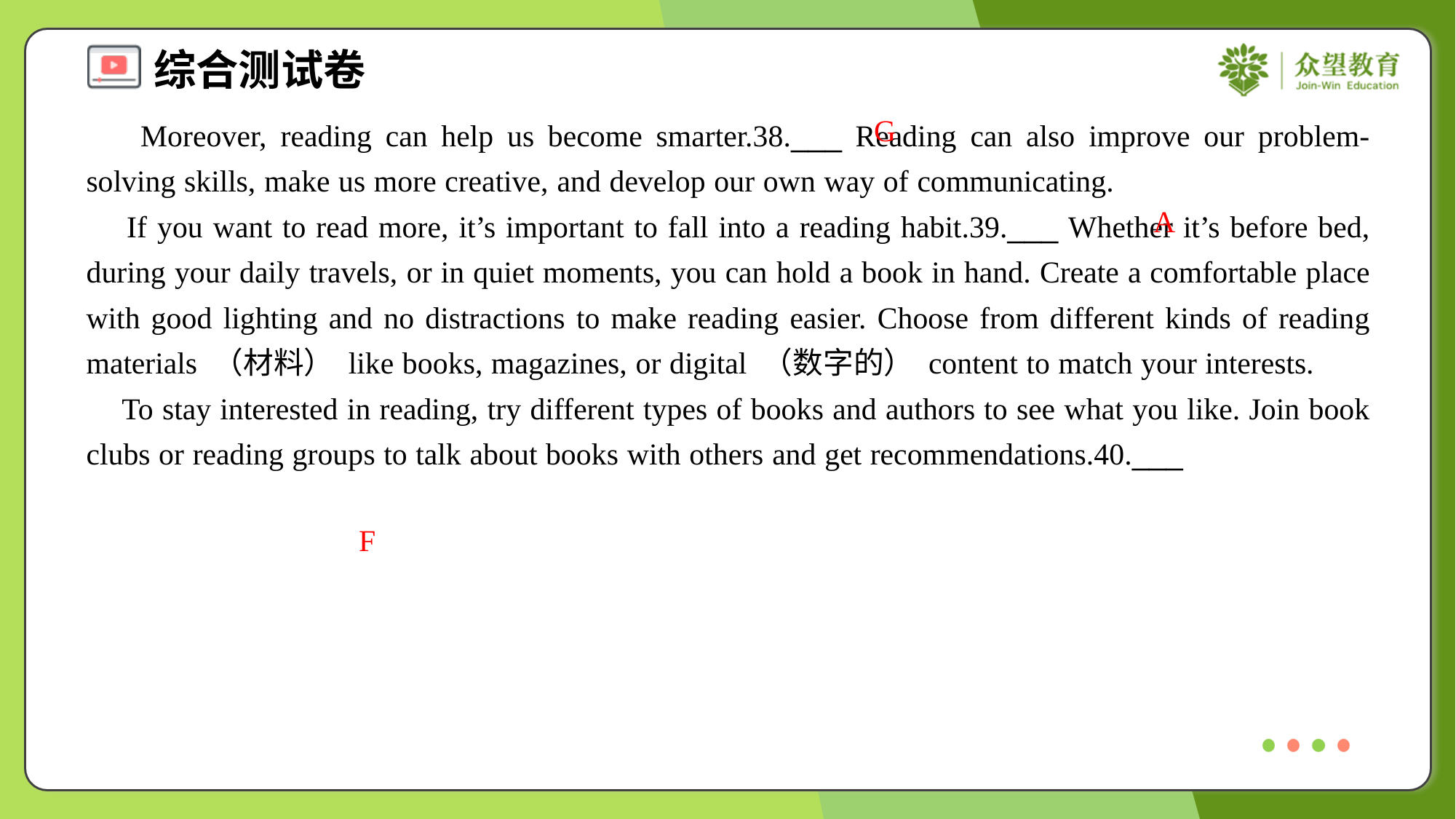

G
    Moreover, reading can help us become smarter.38.___ Reading can also improve our problem-solving skills, make us more creative, and develop our own way of communicating.
    If you want to read more, it’s important to fall into a reading habit.39.___ Whether it’s before bed, during your daily travels, or in quiet moments, you can hold a book in hand. Create a comfortable place with good lighting and no distractions to make reading easier. Choose from different kinds of reading materials （材料） like books, magazines, or digital （数字的） content to match your interests.
    To stay interested in reading, try different types of books and authors to see what you like. Join book clubs or reading groups to talk about books with others and get recommendations.40.___
A
F